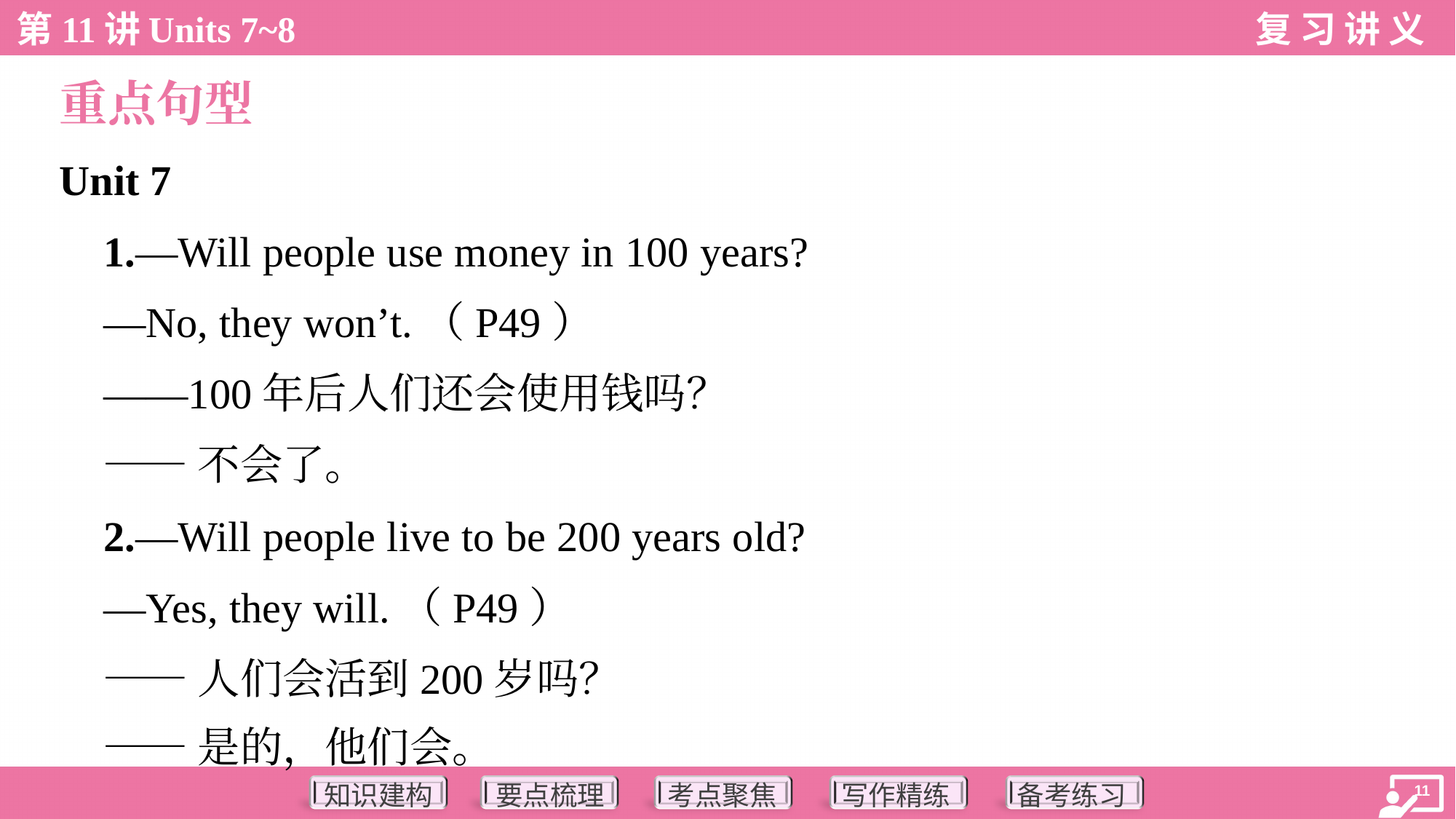

重点句型
Unit 7
    1.—Will people use money in 100 years?
    —No, they won’t.（P49）
    ——100年后人们还会使用钱吗？
    ——不会了。
    2.—Will people live to be 200 years old?
    —Yes, they will.（P49）
    ——人们会活到200岁吗？
    ——是的，他们会。